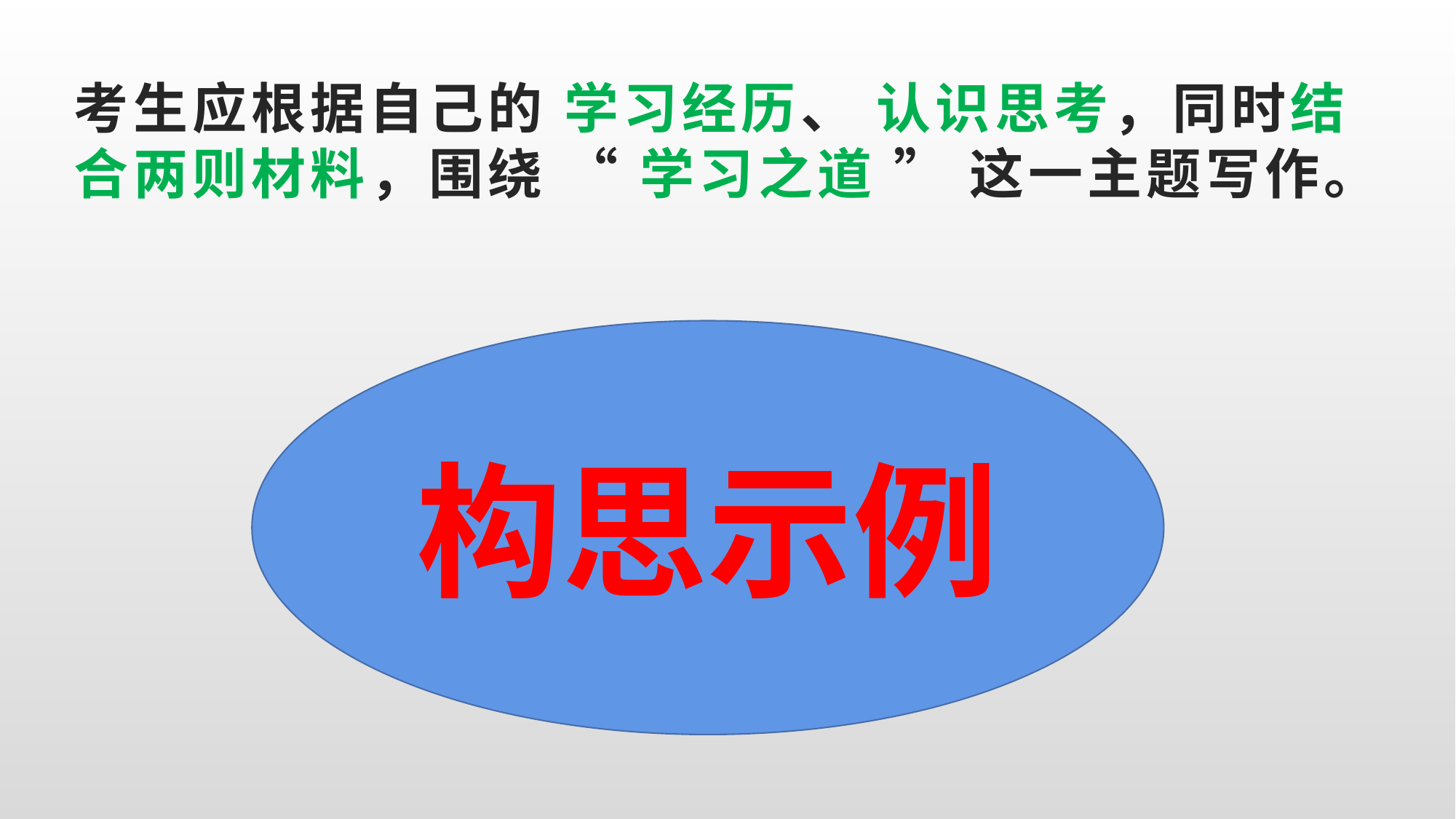

# 考生应根据自己的 学习经历、 认识思考，同时结合两则材料，围绕 “ 学习之道 ” 这一主题写作。
构思示例